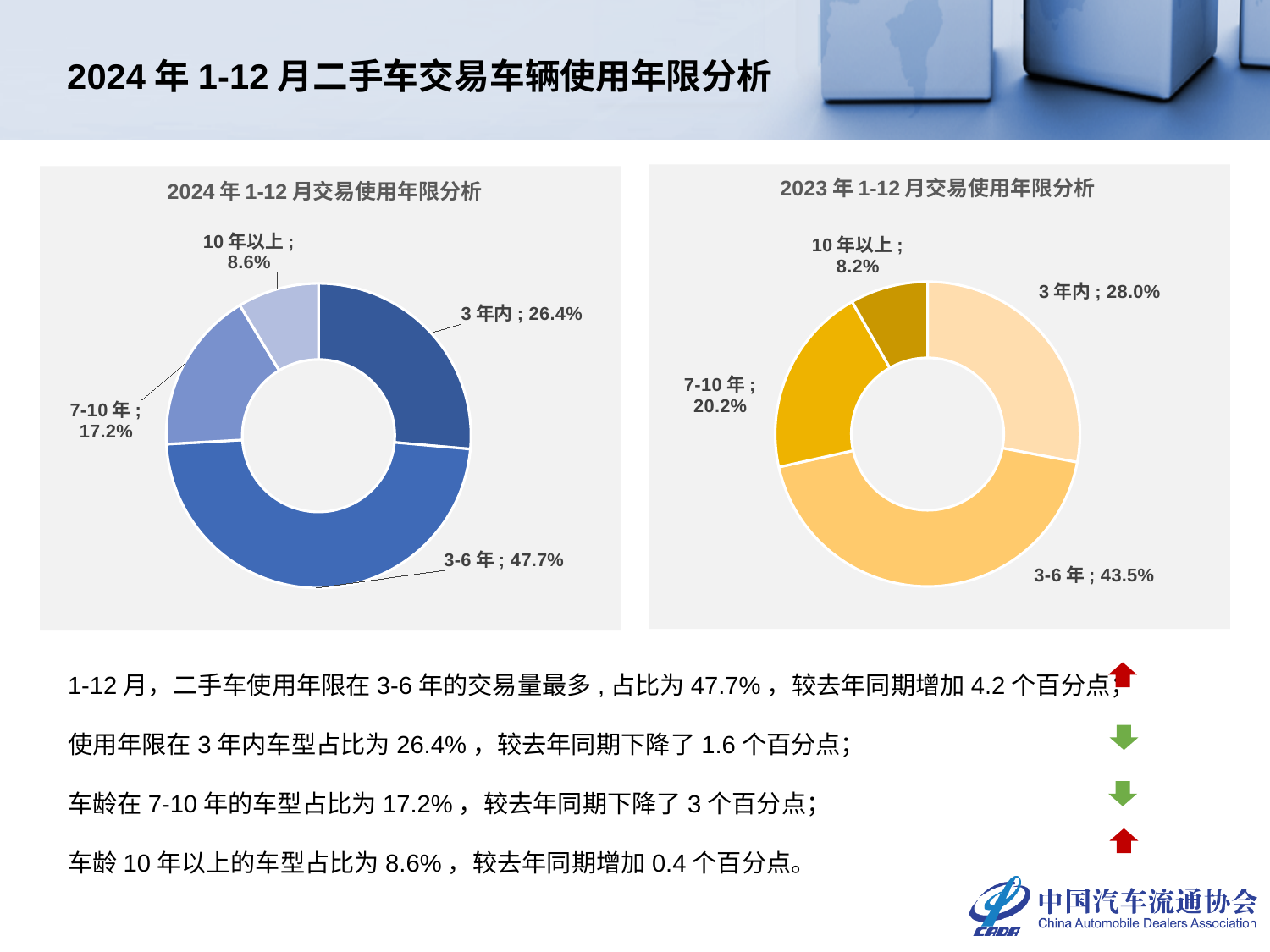

# 2024年1-12月二手车交易车辆使用年限分析

### Chart: 2023年1-12月交易使用年限分析

| Category | 2023年 |
|---|---|
| 3年内 | 0.27969527273683104 |
| 3-6年 | 0.4354408043134866 |
| 7-10年 | 0.20240436840334805 |
| 10年以上 | 0.08245955454633434 |

### Chart: 2024年1-12月交易使用年限分析

| Category | 2024年 |
|---|---|
| 3年内 | 0.26402897049591006 |
| 3-6年 | 0.47712586446466587 |
| 7-10年 | 0.17239334517579696 |
| 10年以上 | 0.08645181986362711 |
1-12月，二手车使用年限在3-6年的交易量最多,占比为47.7%，较去年同期增加4.2个百分点；
使用年限在3年内车型占比为26.4%，较去年同期下降了1.6个百分点；
车龄在7-10年的车型占比为17.2%，较去年同期下降了3个百分点；
车龄10年以上的车型占比为8.6%，较去年同期增加0.4个百分点。